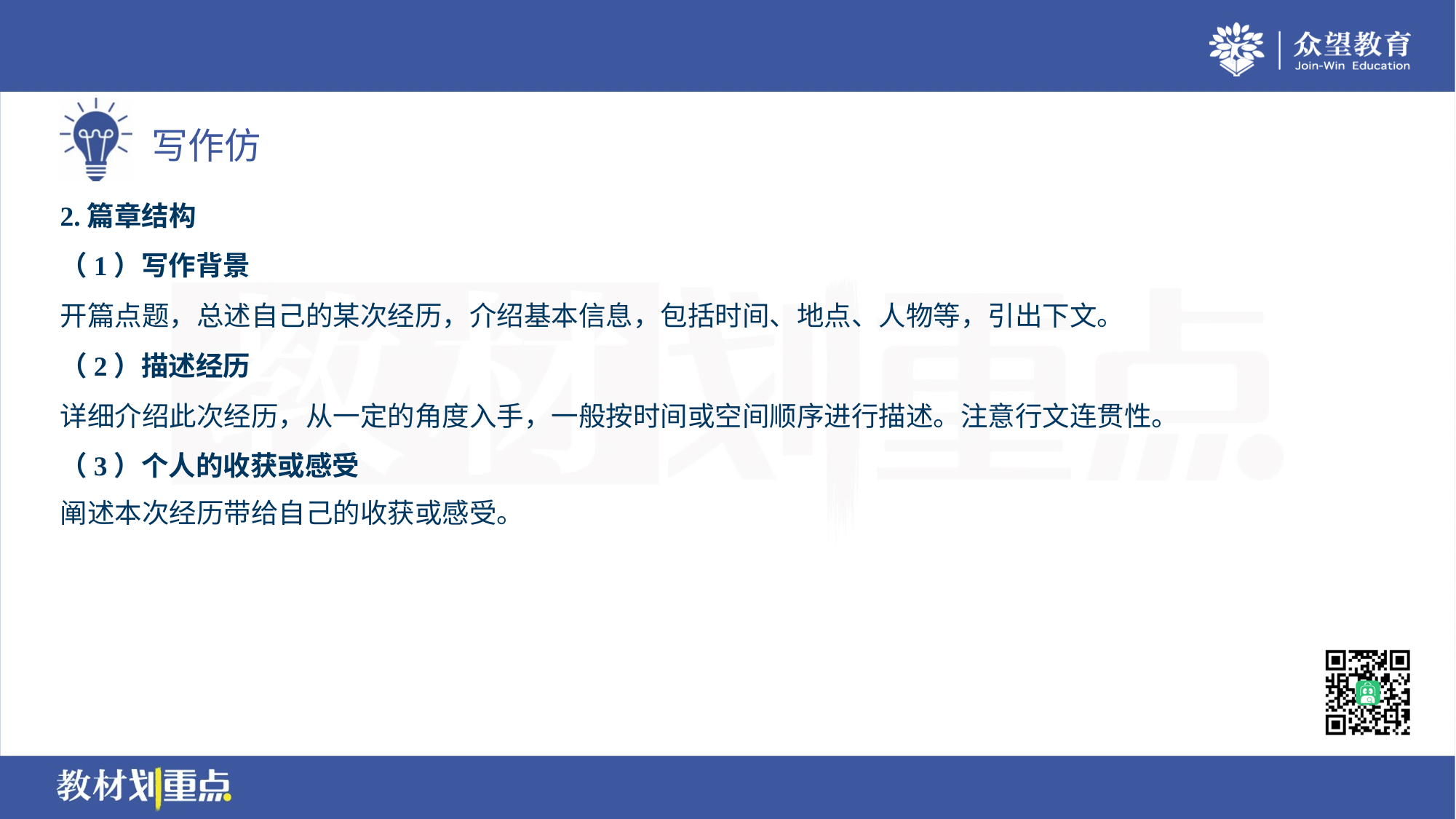

2.篇章结构
（1）写作背景
开篇点题，总述自己的某次经历，介绍基本信息，包括时间、地点、人物等，引出下文。
（2）描述经历
详细介绍此次经历，从一定的角度入手，一般按时间或空间顺序进行描述。注意行文连贯性。
（3）个人的收获或感受
阐述本次经历带给自己的收获或感受。